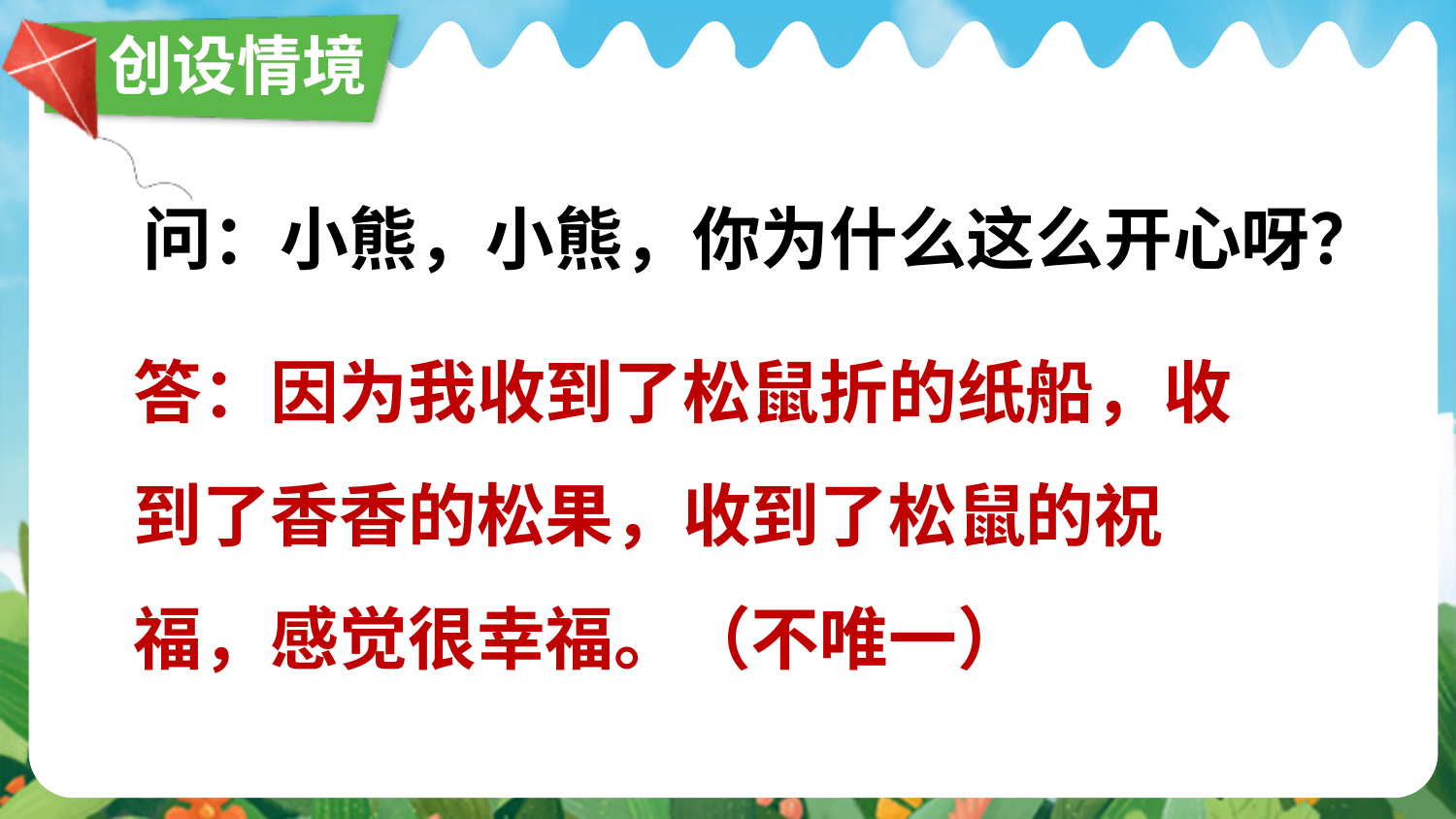

创设情境
问：小熊，小熊，你为什么这么开心呀？
答：因为我收到了松鼠折的纸船，收到了香香的松果，收到了松鼠的祝福，感觉很幸福。（不唯一）